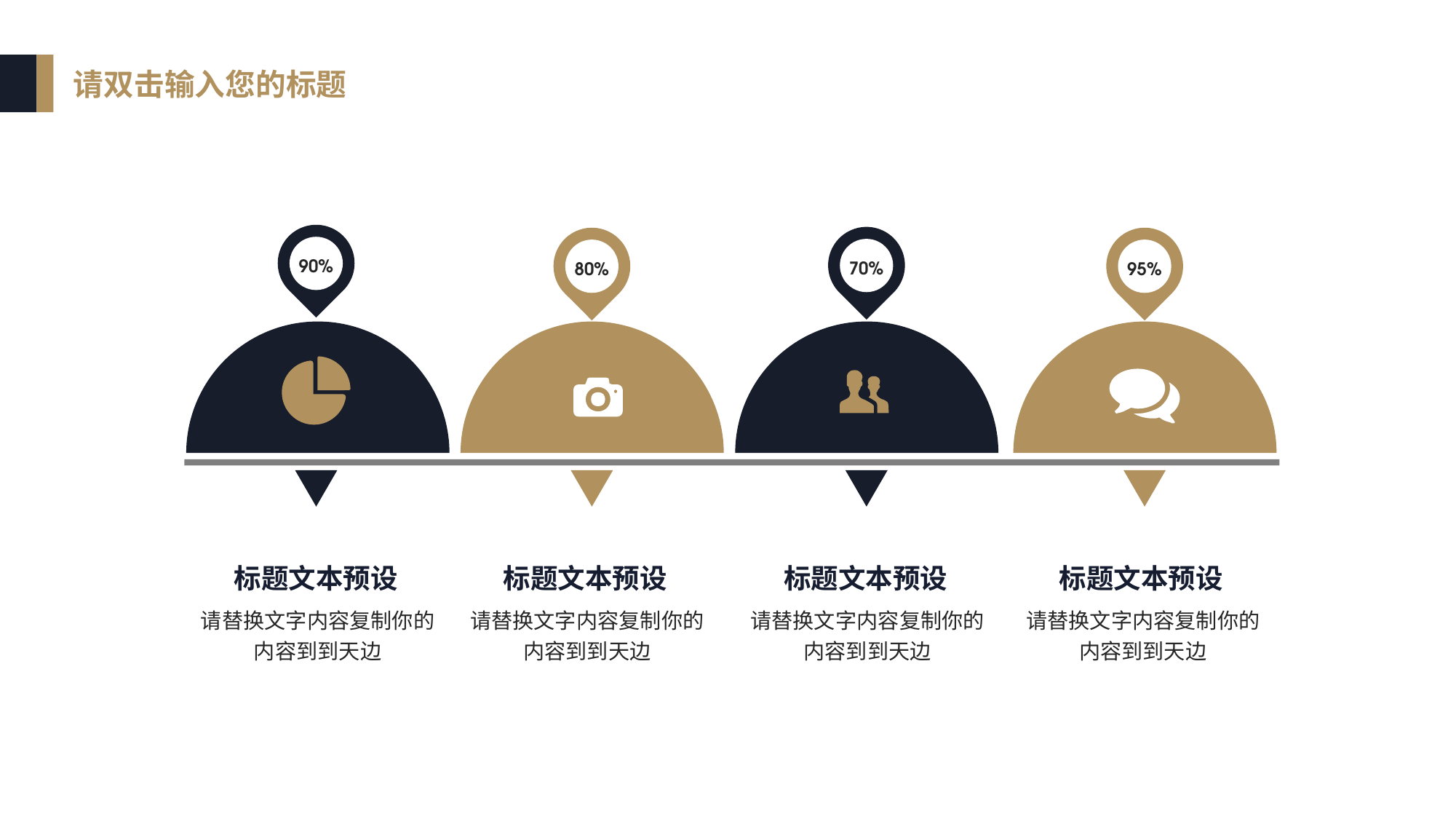

请双击输入您的标题

90%

70%

80%

95%

标题文本预设
标题文本预设
标题文本预设
标题文本预设
请替换文字内容复制你的内容到到天边
请替换文字内容复制你的内容到到天边
请替换文字内容复制你的内容到到天边
请替换文字内容复制你的内容到到天边